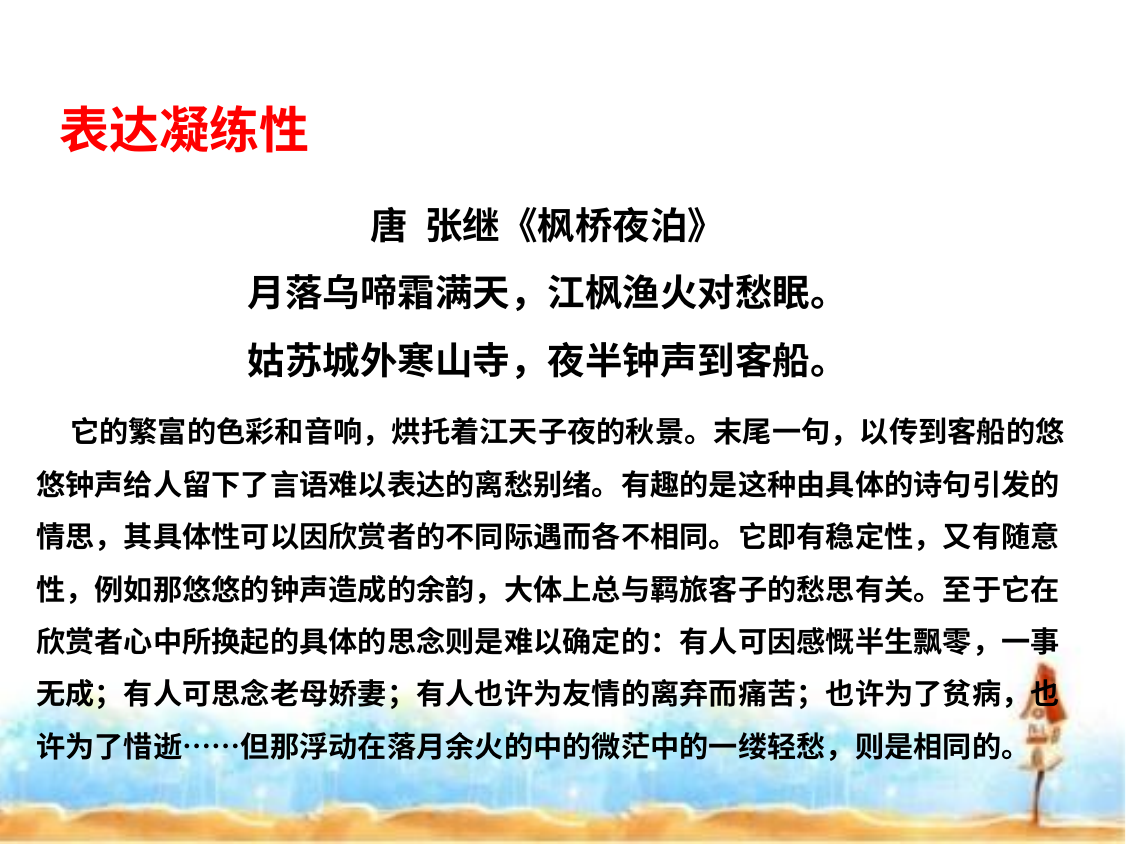

表达凝练性
唐  张继《枫桥夜泊》
月落乌啼霜满天，江枫渔火对愁眠。
姑苏城外寒山寺，夜半钟声到客船。
    它的繁富的色彩和音响，烘托着江天子夜的秋景。末尾一句，以传到客船的悠悠钟声给人留下了言语难以表达的离愁别绪。有趣的是这种由具体的诗句引发的情思，其具体性可以因欣赏者的不同际遇而各不相同。它即有稳定性，又有随意性，例如那悠悠的钟声造成的余韵，大体上总与羁旅客子的愁思有关。至于它在欣赏者心中所换起的具体的思念则是难以确定的：有人可因感慨半生飘零，一事无成；有人可思念老母娇妻；有人也许为友情的离弃而痛苦；也许为了贫病，也许为了惜逝……但那浮动在落月余火的中的微茫中的一缕轻愁，则是相同的。